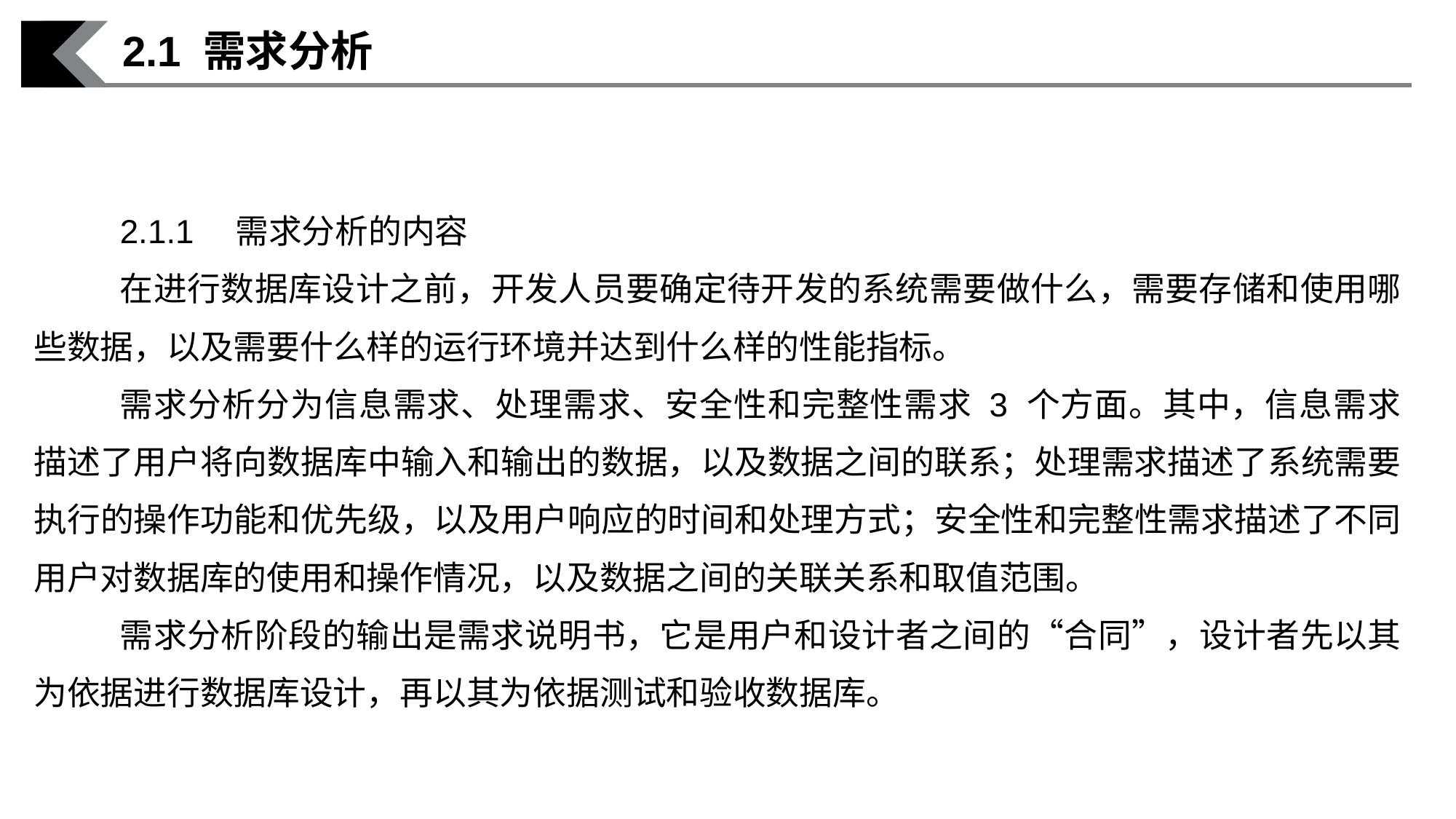

2.1 需求分析
2.1.1　需求分析的内容
在进行数据库设计之前，开发人员要确定待开发的系统需要做什么，需要存储和使用哪些数据，以及需要什么样的运行环境并达到什么样的性能指标。
需求分析分为信息需求、处理需求、安全性和完整性需求 3 个方面。其中，信息需求描述了用户将向数据库中输入和输出的数据，以及数据之间的联系；处理需求描述了系统需要执行的操作功能和优先级，以及用户响应的时间和处理方式；安全性和完整性需求描述了不同用户对数据库的使用和操作情况，以及数据之间的关联关系和取值范围。
需求分析阶段的输出是需求说明书，它是用户和设计者之间的“合同”，设计者先以其为依据进行数据库设计，再以其为依据测试和验收数据库。